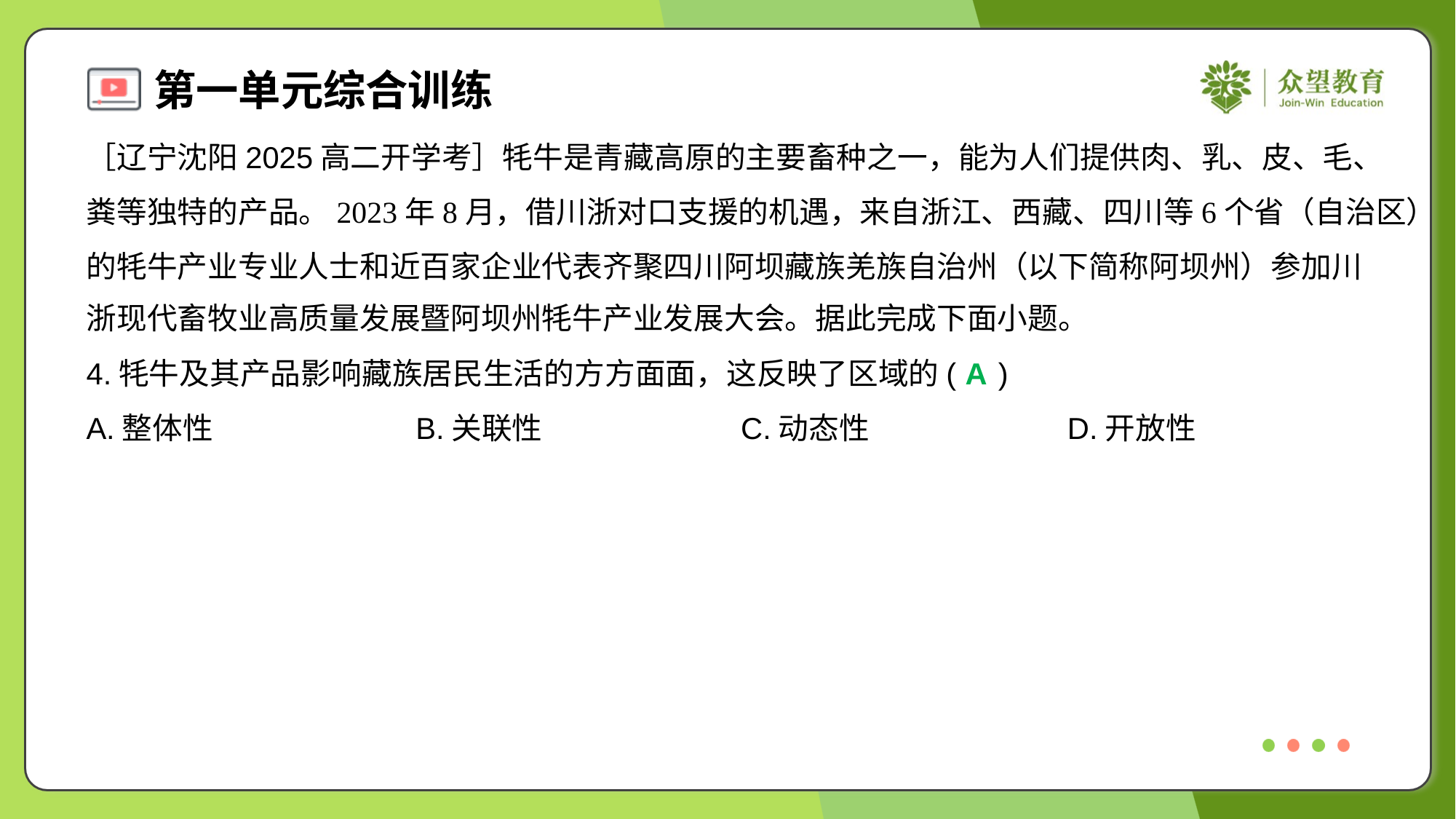

［辽宁沈阳2025高二开学考］牦牛是青藏高原的主要畜种之一，能为人们提供肉、乳、皮、毛、
粪等独特的产品。2023年8月，借川浙对口支援的机遇，来自浙江、西藏、四川等6个省（自治区）
的牦牛产业专业人士和近百家企业代表齐聚四川阿坝藏族羌族自治州（以下简称阿坝州）参加川
浙现代畜牧业高质量发展暨阿坝州牦牛产业发展大会。据此完成下面小题。
4.牦牛及其产品影响藏族居民生活的方方面面，这反映了区域的(     )
A
A.整体性	B.关联性	C.动态性	D.开放性